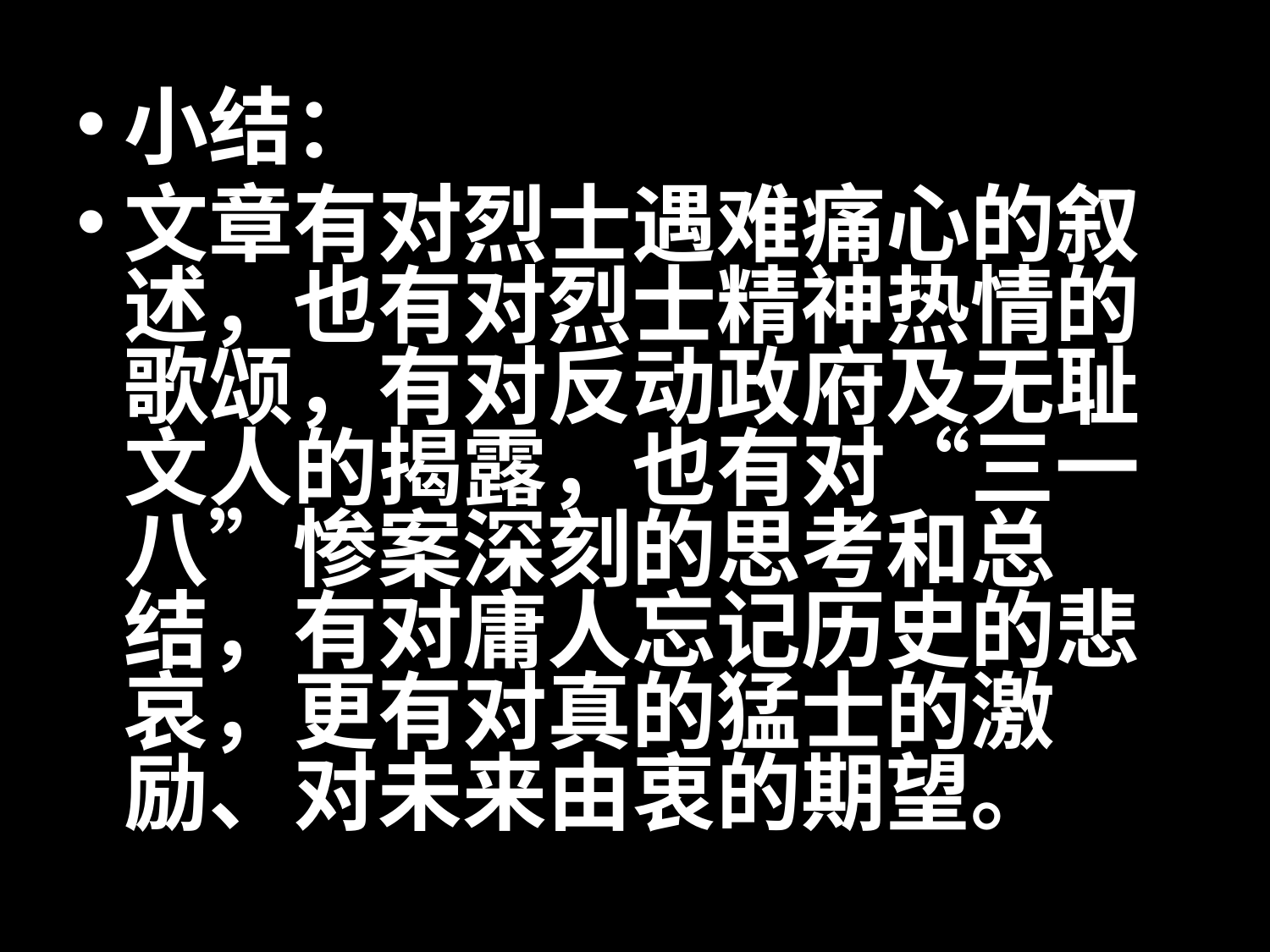

小结：
文章有对烈士遇难痛心的叙述，也有对烈士精神热情的歌颂，有对反动政府及无耻文人的揭露，也有对“三一八”惨案深刻的思考和总结，有对庸人忘记历史的悲哀，更有对真的猛士的激励、对未来由衷的期望。